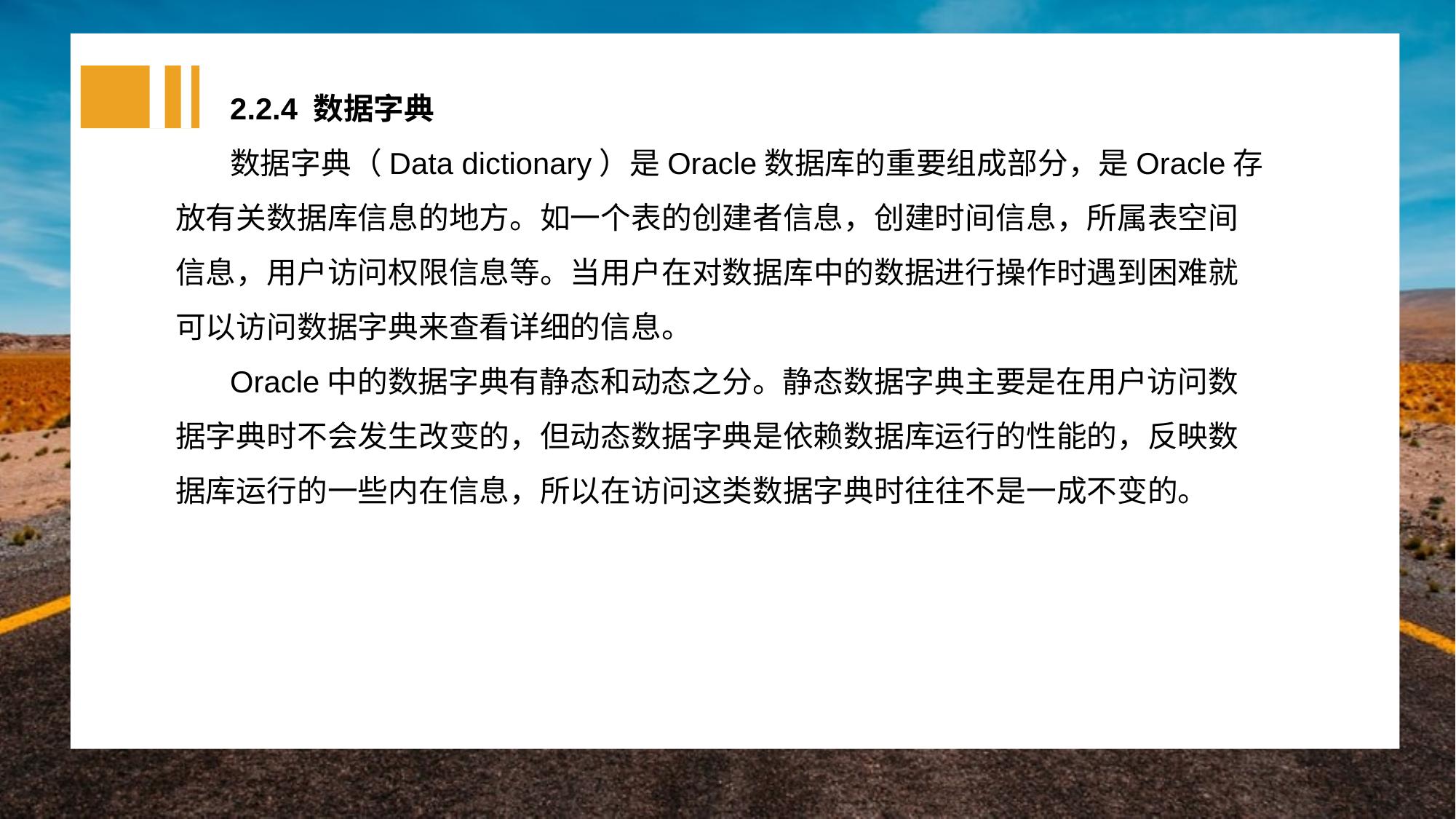

2.2.4 数据字典
数据字典（Data dictionary）是Oracle数据库的重要组成部分，是Oracle存放有关数据库信息的地方。如一个表的创建者信息，创建时间信息，所属表空间信息，用户访问权限信息等。当用户在对数据库中的数据进行操作时遇到困难就可以访问数据字典来查看详细的信息。
Oracle中的数据字典有静态和动态之分。静态数据字典主要是在用户访问数据字典时不会发生改变的，但动态数据字典是依赖数据库运行的性能的，反映数据库运行的一些内在信息，所以在访问这类数据字典时往往不是一成不变的。